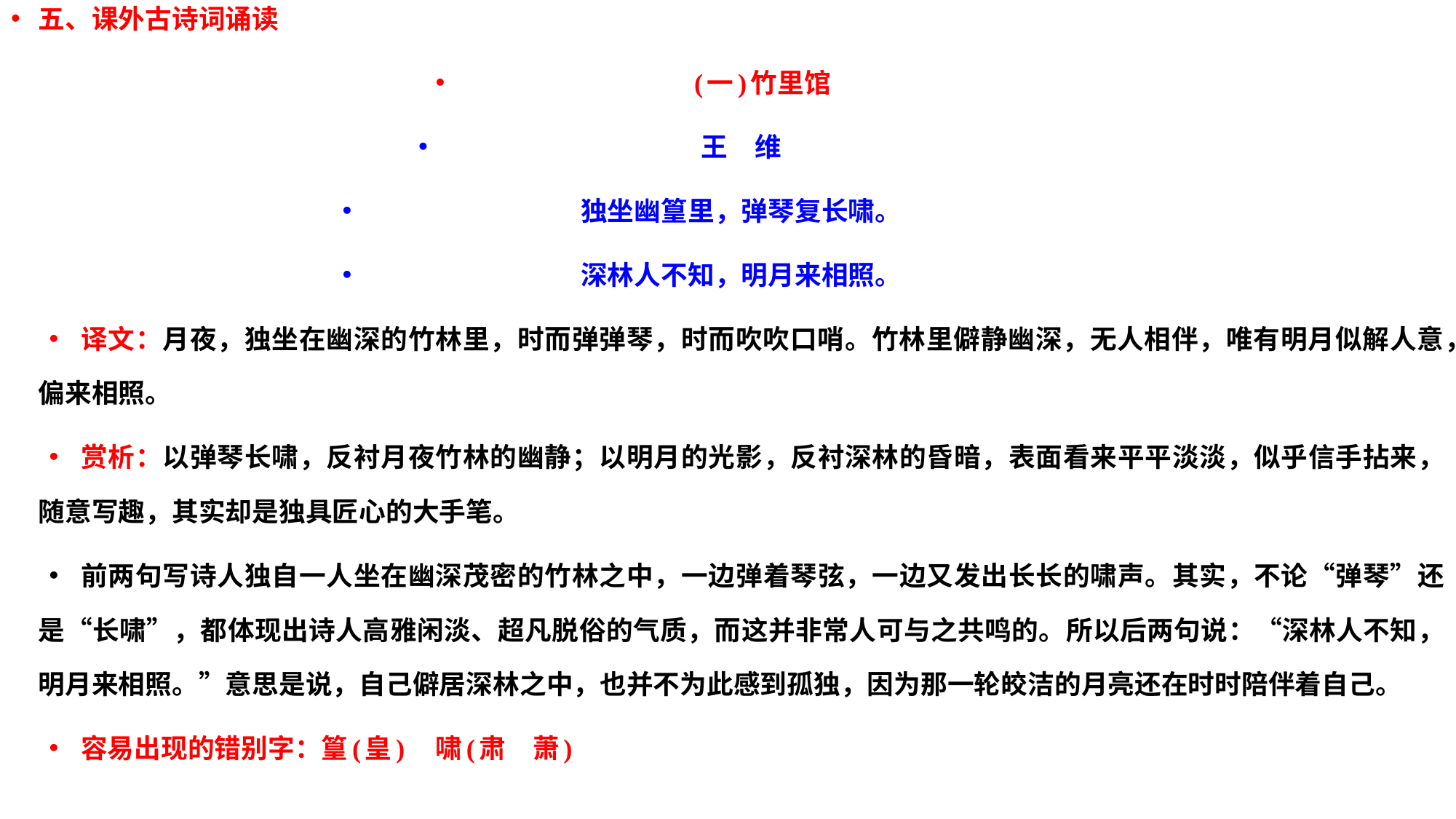

五、课外古诗词诵读
(一)竹里馆
王　维
独坐幽篁里，弹琴复长啸。
深林人不知，明月来相照。
译文：月夜，独坐在幽深的竹林里，时而弹弹琴，时而吹吹口哨。竹林里僻静幽深，无人相伴，唯有明月似解人意，偏来相照。
赏析：以弹琴长啸，反衬月夜竹林的幽静；以明月的光影，反衬深林的昏暗，表面看来平平淡淡，似乎信手拈来，随意写趣，其实却是独具匠心的大手笔。
前两句写诗人独自一人坐在幽深茂密的竹林之中，一边弹着琴弦，一边又发出长长的啸声。其实，不论“弹琴”还是“长啸”，都体现出诗人高雅闲淡、超凡脱俗的气质，而这并非常人可与之共鸣的。所以后两句说：“深林人不知，明月来相照。”意思是说，自己僻居深林之中，也并不为此感到孤独，因为那一轮皎洁的月亮还在时时陪伴着自己。
容易出现的错别字：篁(皇)　啸(肃　萧)